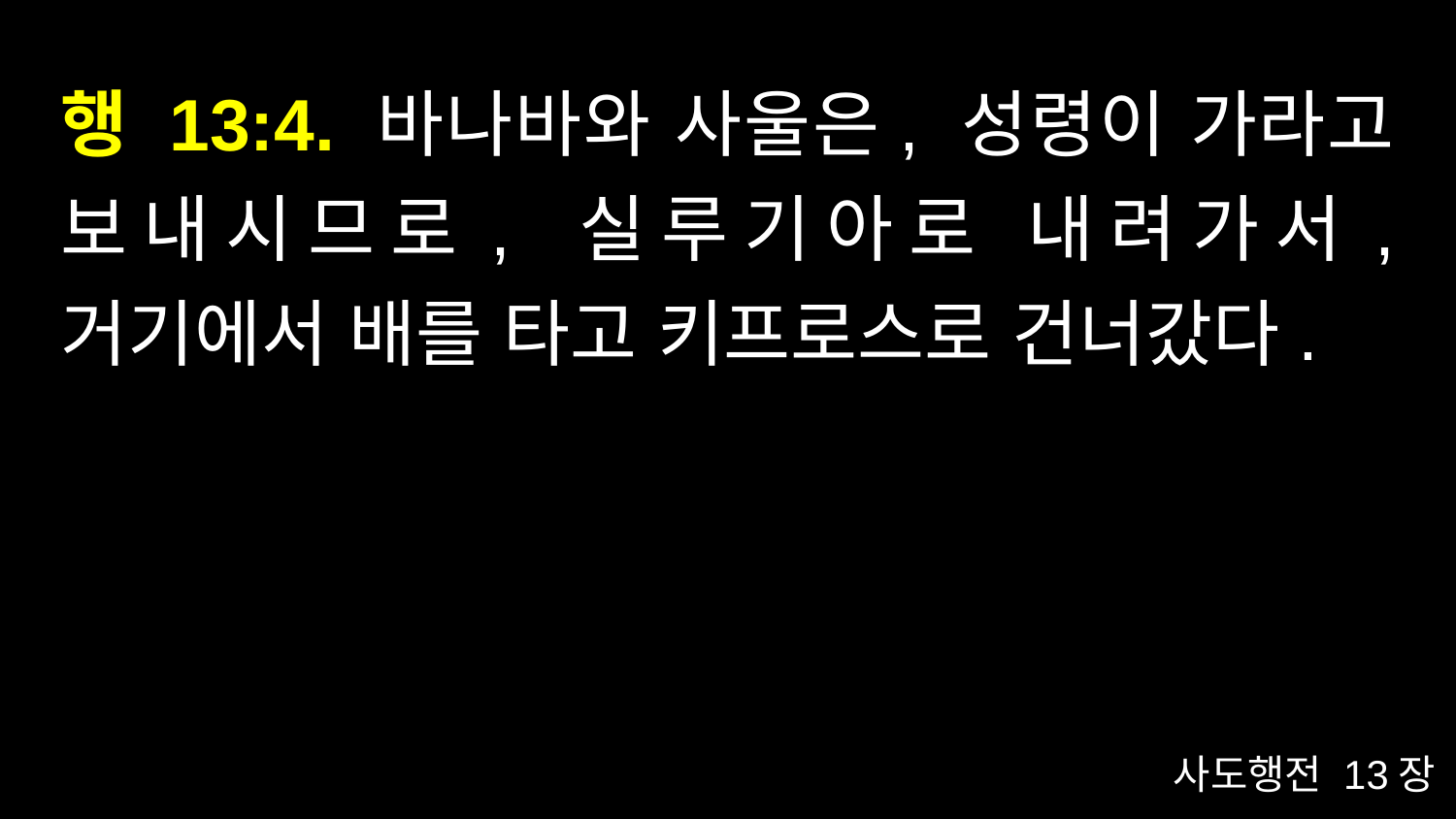

# 행 13:4. 바나바와 사울은, 성령이 가라고 보내시므로, 실루기아로 내려가서, 거기에서 배를 타고 키프로스로 건너갔다.
사도행전 13장